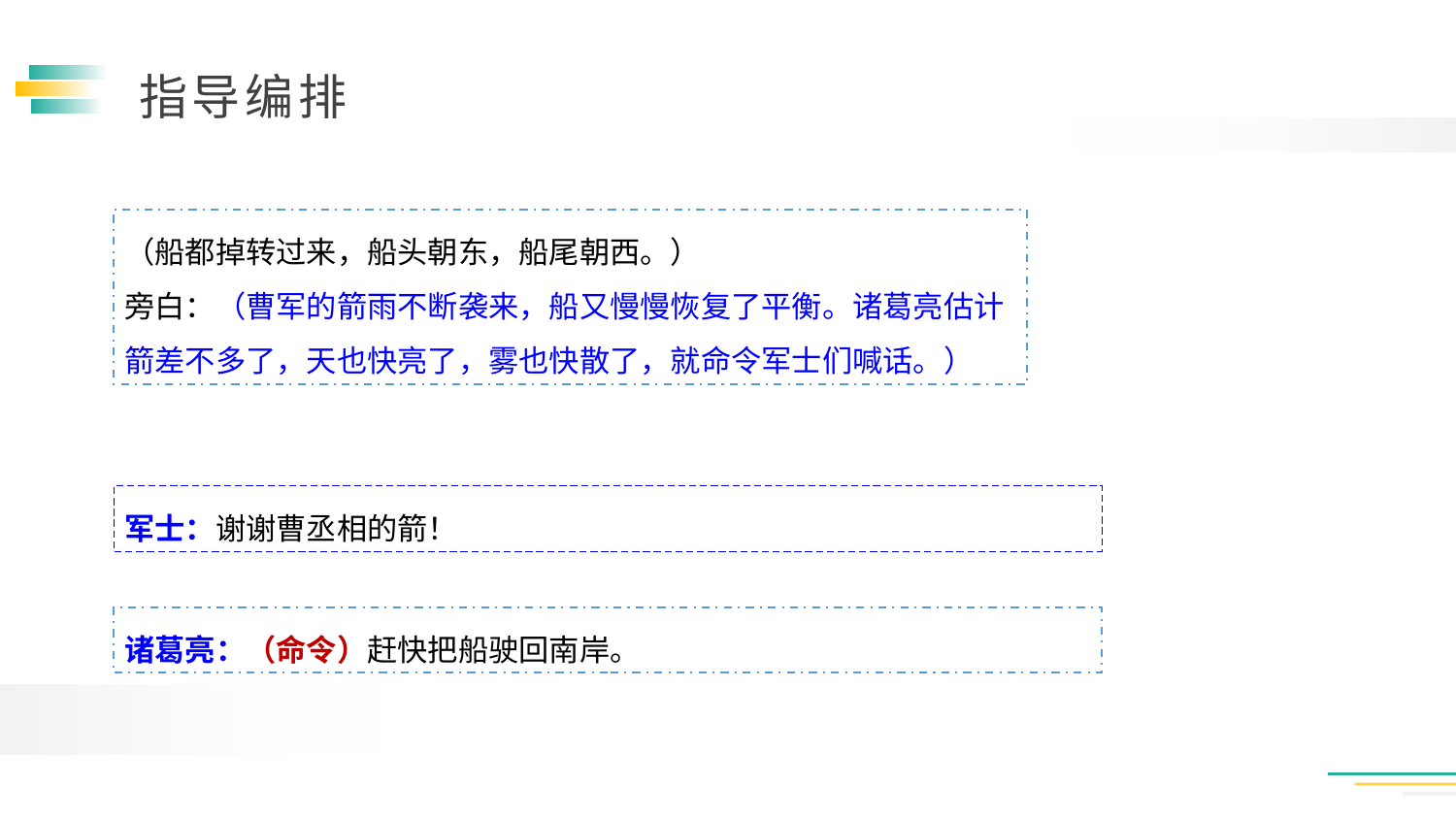

（船都掉转过来，船头朝东，船尾朝西。）
旁白：（曹军的箭雨不断袭来，船又慢慢恢复了平衡。诸葛亮估计箭差不多了，天也快亮了，雾也快散了，就命令军士们喊话。）
军士：谢谢曹丞相的箭！
诸葛亮：（命令）赶快把船驶回南岸。